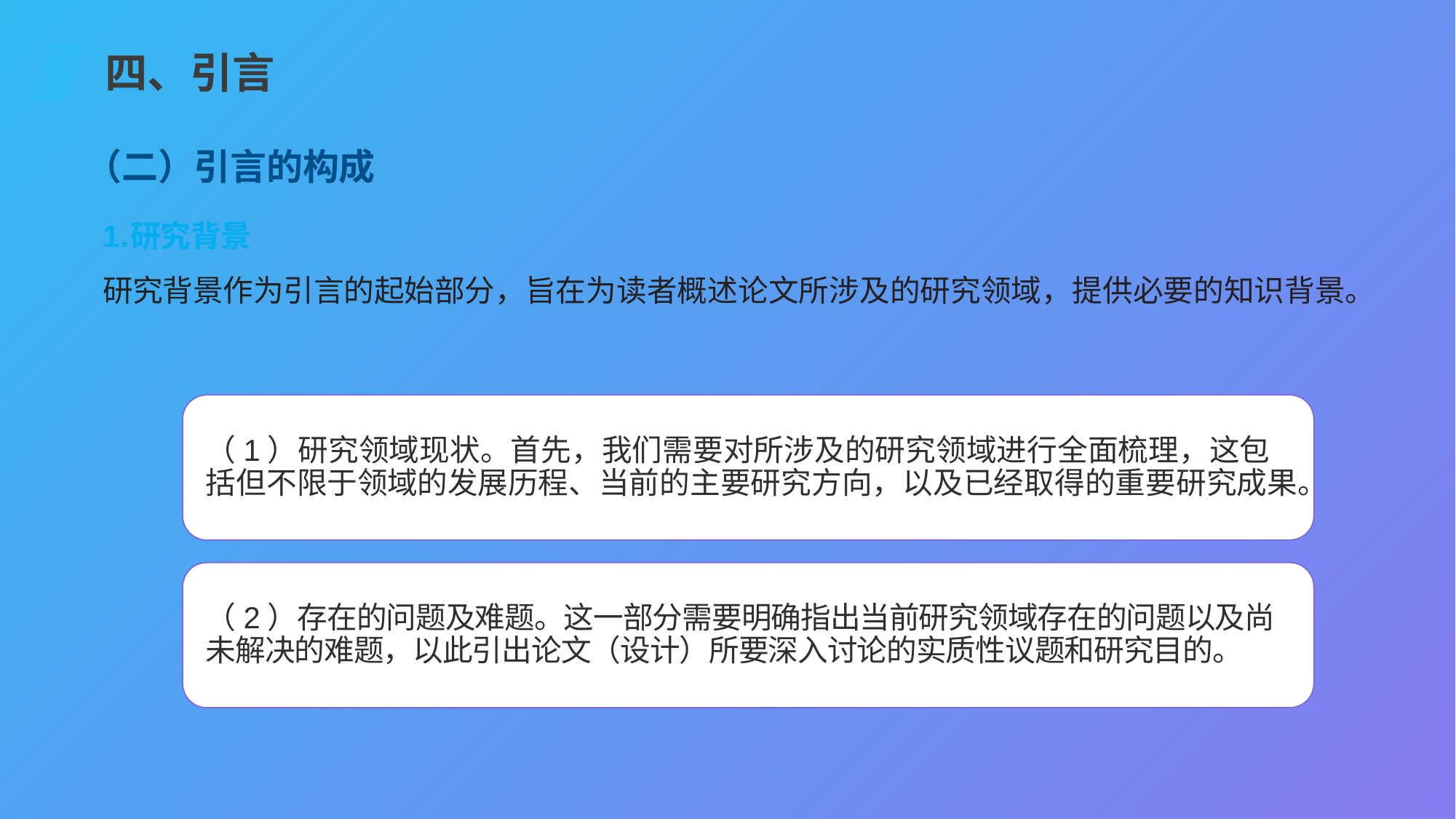

四、引言
（二）引言的构成
研究背景
研究背景作为引言的起始部分，旨在为读者概述论文所涉及的研究领域，提供必要的知识背景。
（1）研究领域现状。首先，我们需要对所涉及的研究领域进行全面梳理，这包括但不限于领域的发展历程、当前的主要研究方向，以及已经取得的重要研究成果。
（2）存在的问题及难题。这一部分需要明确指出当前研究领域存在的问题以及尚未解决的难题，以此引出论文（设计）所要深入讨论的实质性议题和研究目的。